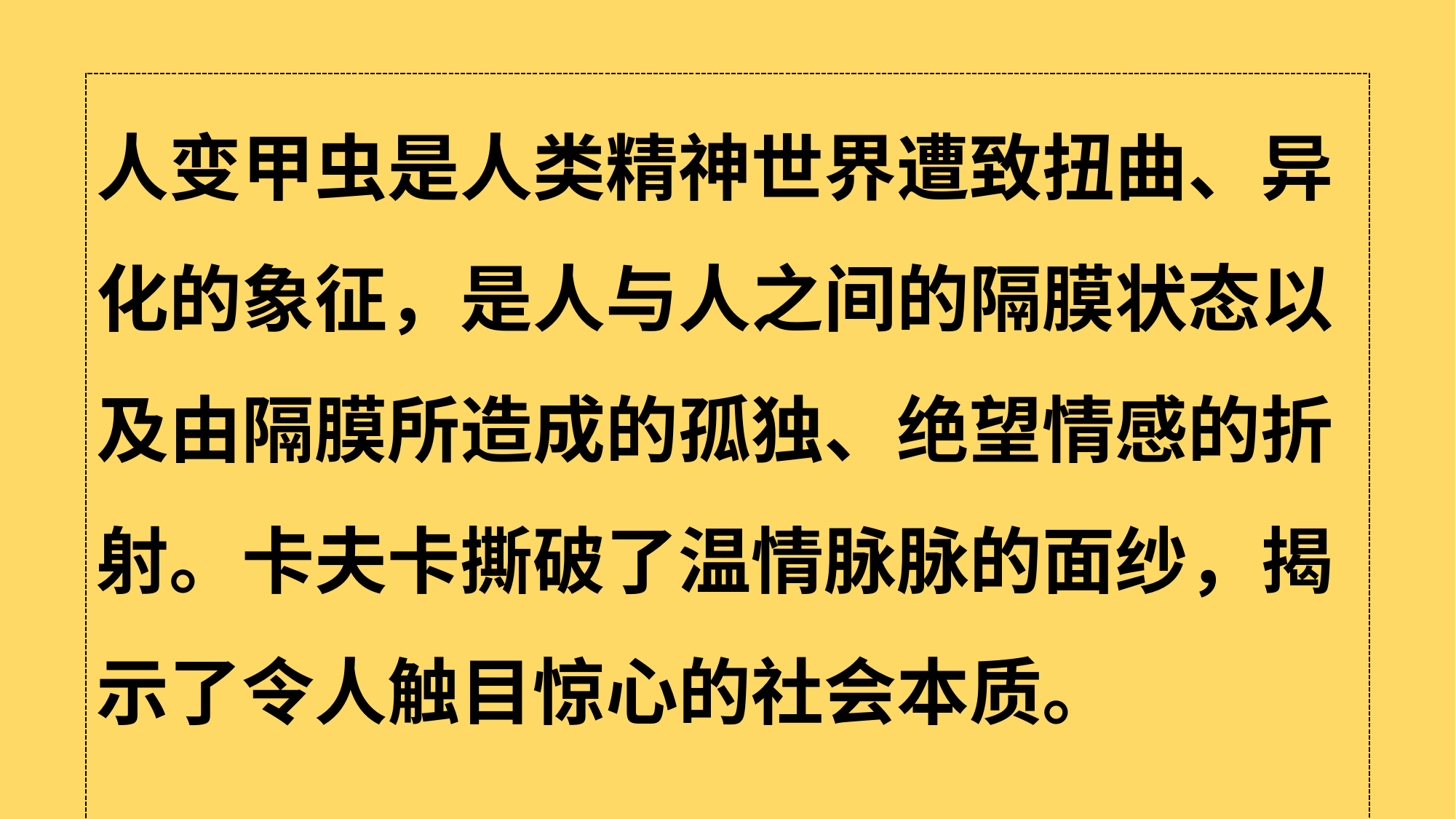

人变甲虫是人类精神世界遭致扭曲、异化的象征，是人与人之间的隔膜状态以及由隔膜所造成的孤独、绝望情感的折射。卡夫卡撕破了温情脉脉的面纱，揭示了令人触目惊心的社会本质。